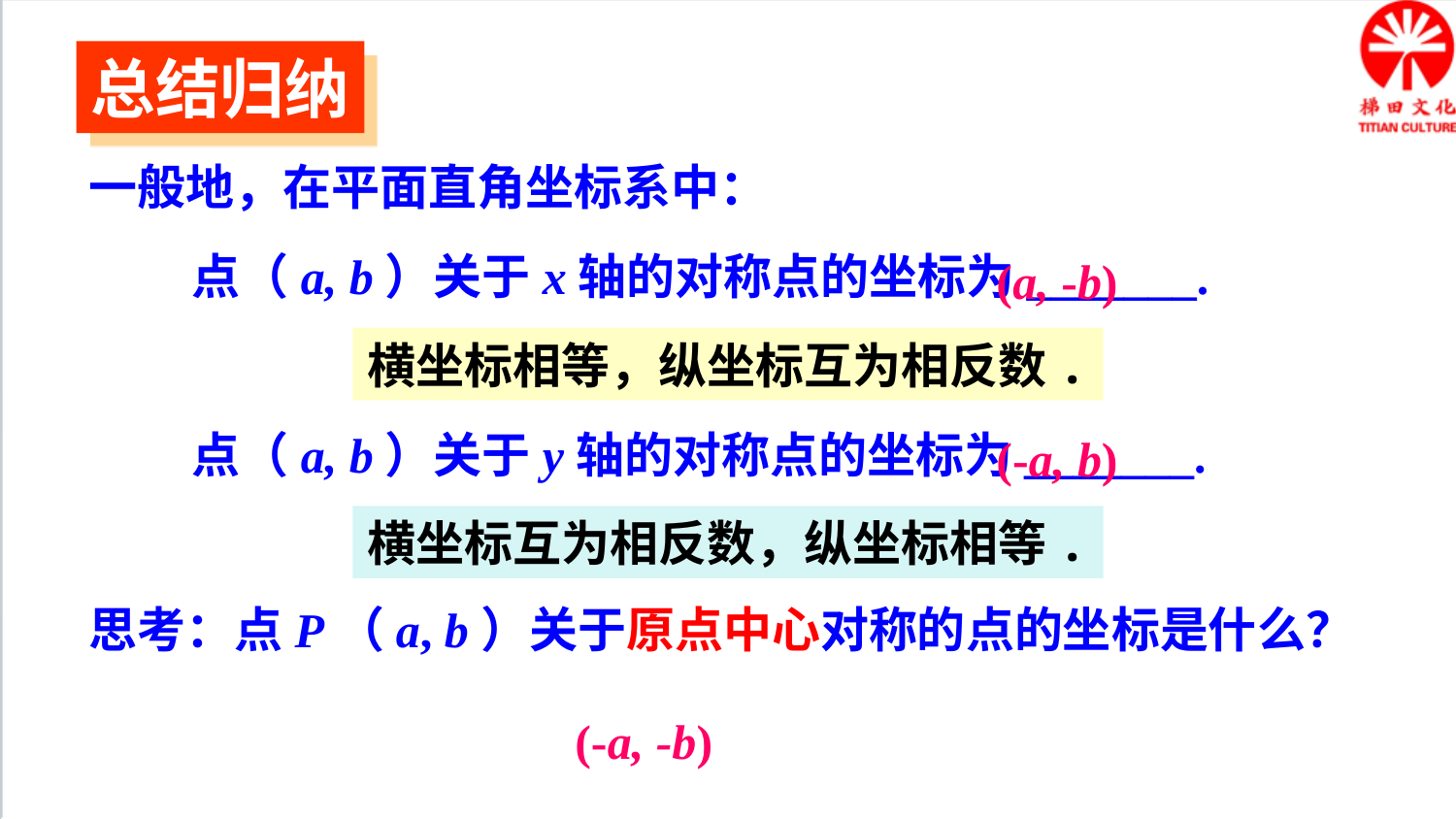

总结归纳
一般地，在平面直角坐标系中：
(a, -b)
点（a, b）关于x轴的对称点的坐标为_______.
横坐标相等，纵坐标互为相反数.
(-a, b)
点（a, b）关于y轴的对称点的坐标为_______.
横坐标互为相反数，纵坐标相等.
思考：点P（a, b）关于原点中心对称的点的坐标是什么？
(-a, -b)